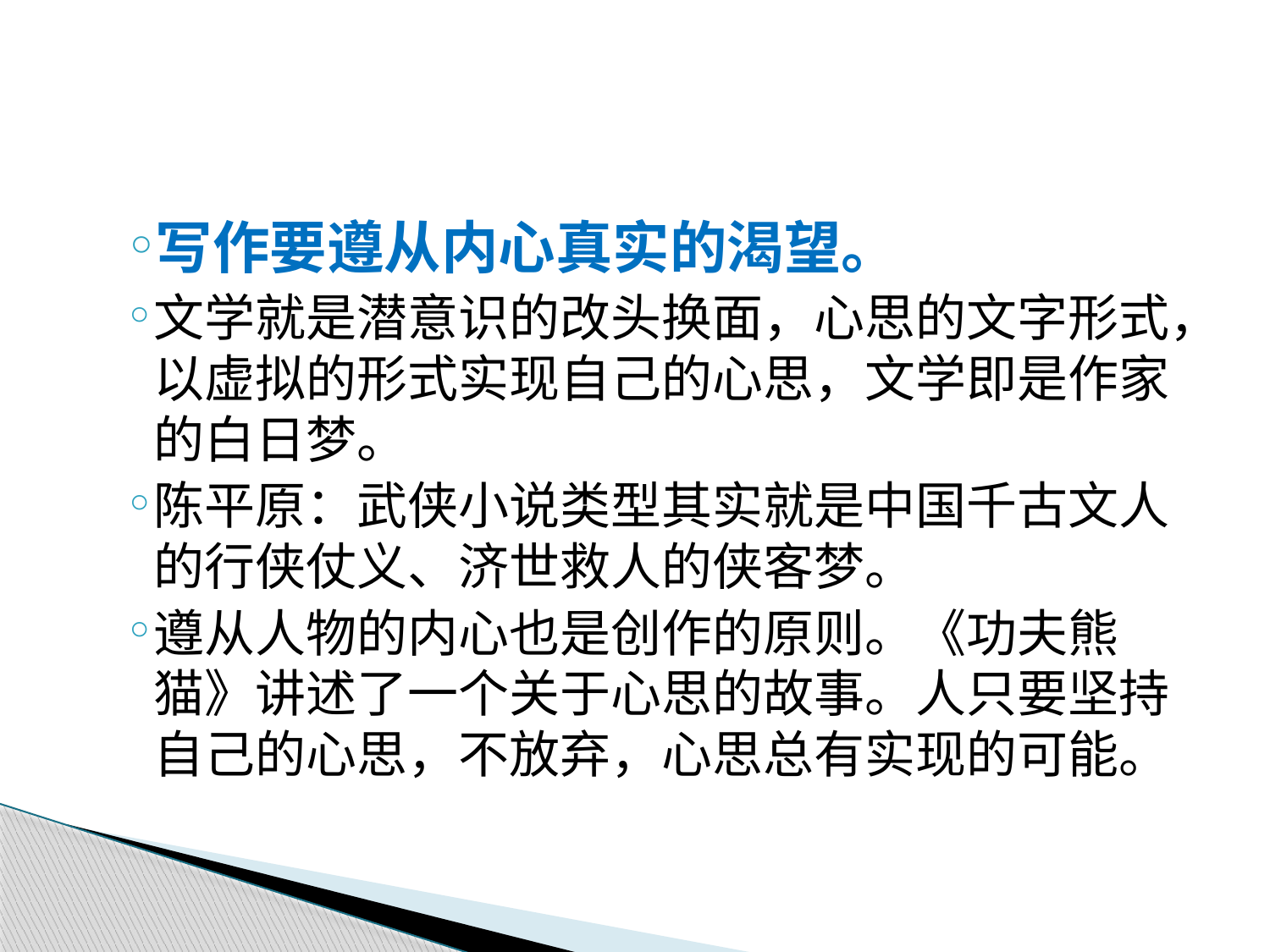

#
写作要遵从内心真实的渴望。
文学就是潜意识的改头换面，心思的文字形式，以虚拟的形式实现自己的心思，文学即是作家的白日梦。
陈平原：武侠小说类型其实就是中国千古文人的行侠仗义、济世救人的侠客梦。
遵从人物的内心也是创作的原则。《功夫熊猫》讲述了一个关于心思的故事。人只要坚持自己的心思，不放弃，心思总有实现的可能。